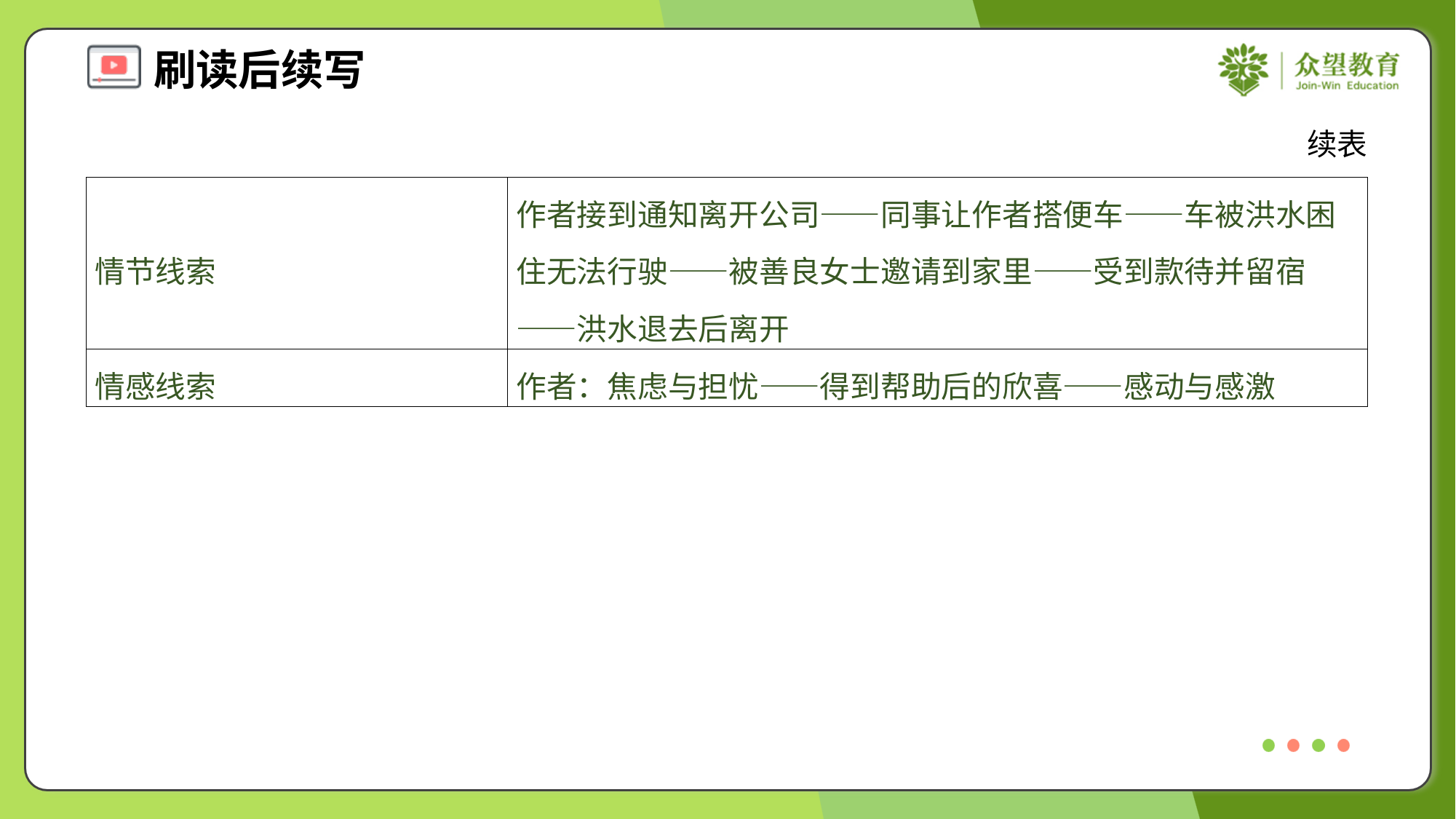

续表
| 情节线索 | 作者接到通知离开公司——同事让作者搭便车——车被洪水困住无法行驶——被善良女士邀请到家里——受到款待并留宿——洪水退去后离开 |
| --- | --- |
| 情感线索 | 作者：焦虑与担忧——得到帮助后的欣喜——感动与感激 |